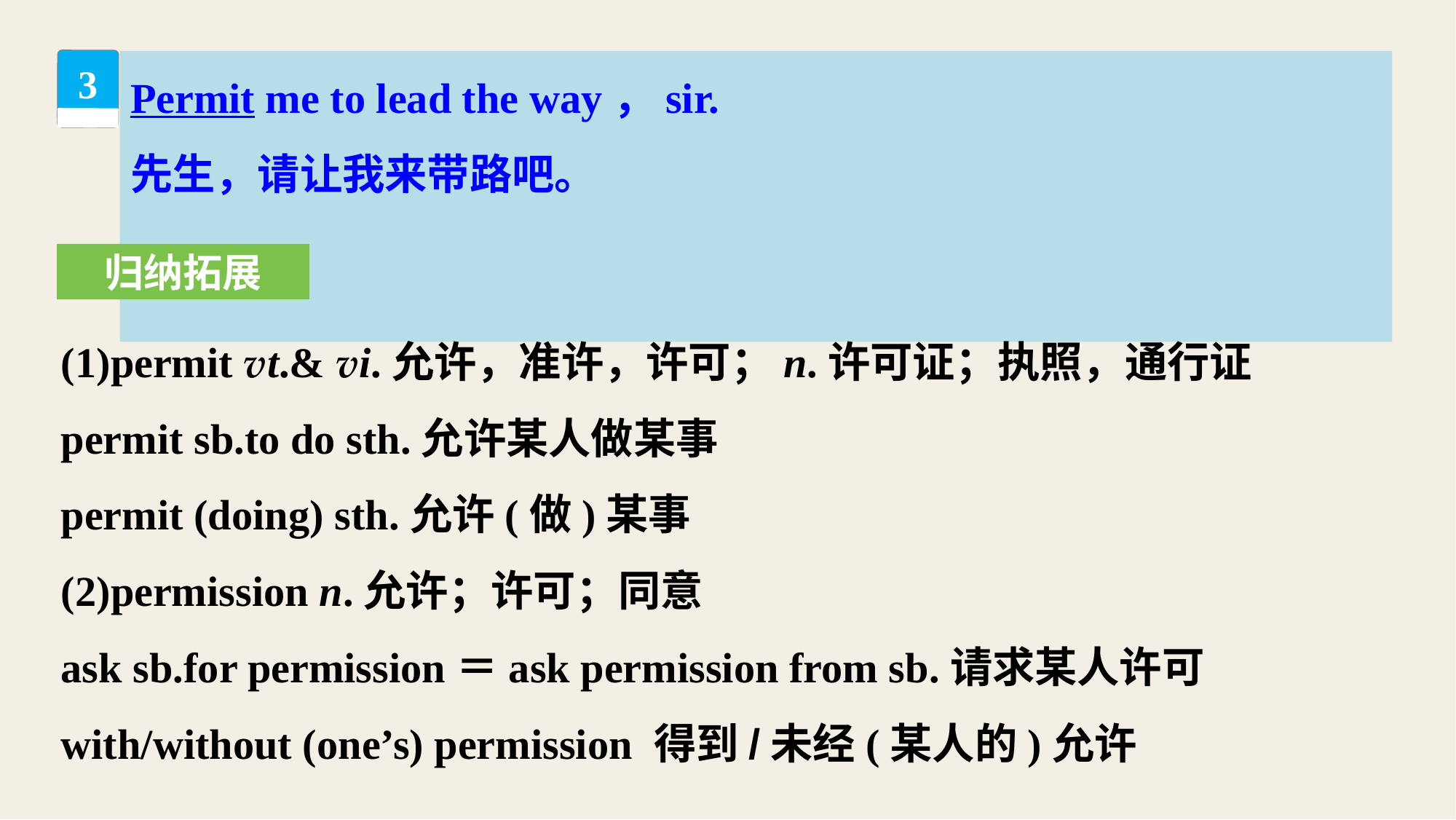

Permit me to lead the way，sir.
先生，请让我来带路吧。

3

归纳拓展
(1)permit vt.& vi.允许，准许，许可；n.许可证；执照，通行证
permit sb.to do sth.允许某人做某事
permit (doing) sth.允许(做)某事
(2)permission n.允许；许可；同意
ask sb.for permission＝ask permission from sb.请求某人许可
with/without (one’s) permission 得到/未经(某人的)允许